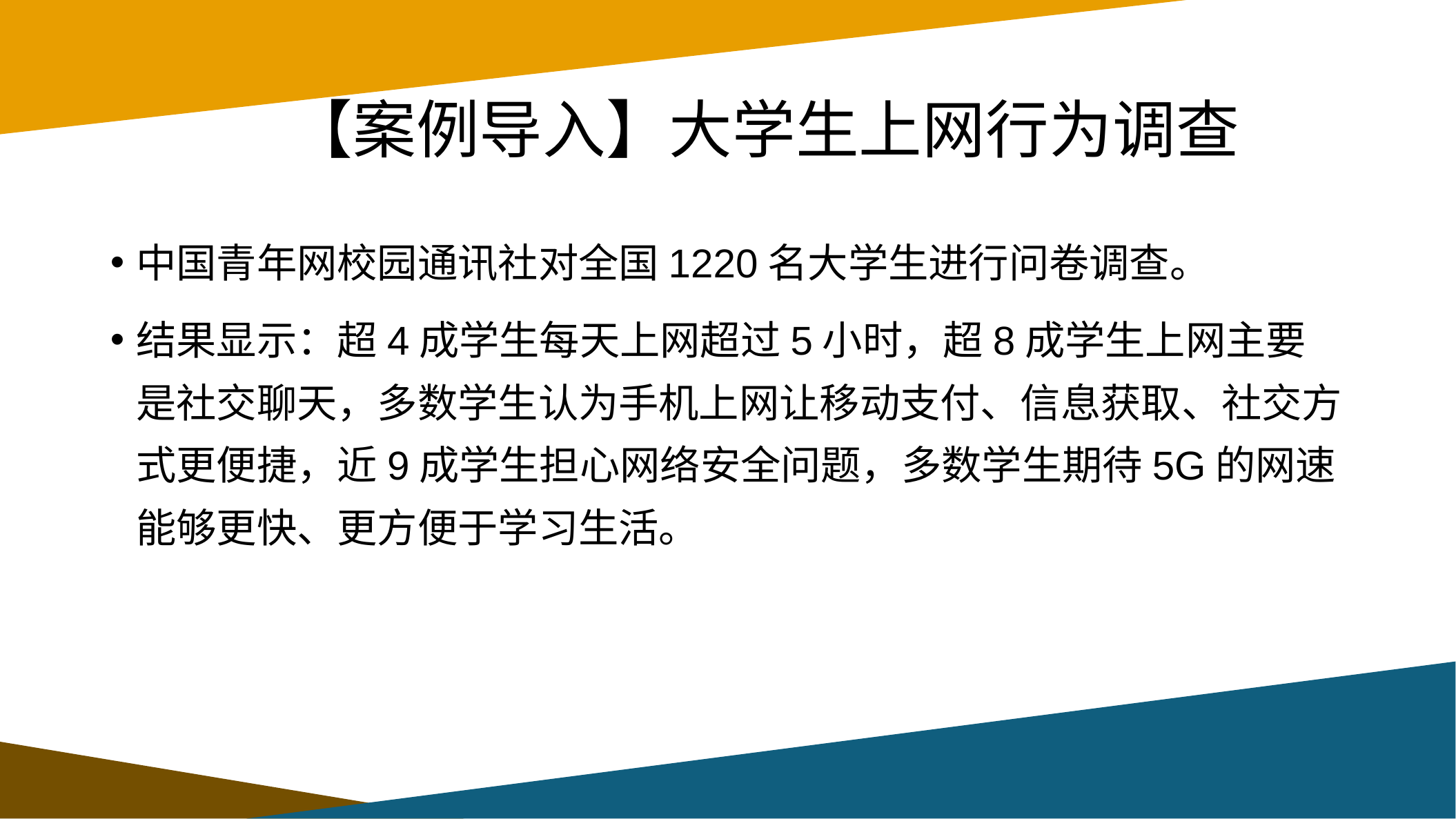

# 【案例导入】大学生上网行为调查
中国青年网校园通讯社对全国1220名大学生进行问卷调查。
结果显示：超4成学生每天上网超过5小时，超8成学生上网主要是社交聊天，多数学生认为手机上网让移动支付、信息获取、社交方式更便捷，近9成学生担心网络安全问题，多数学生期待5G的网速能够更快、更方便于学习生活。